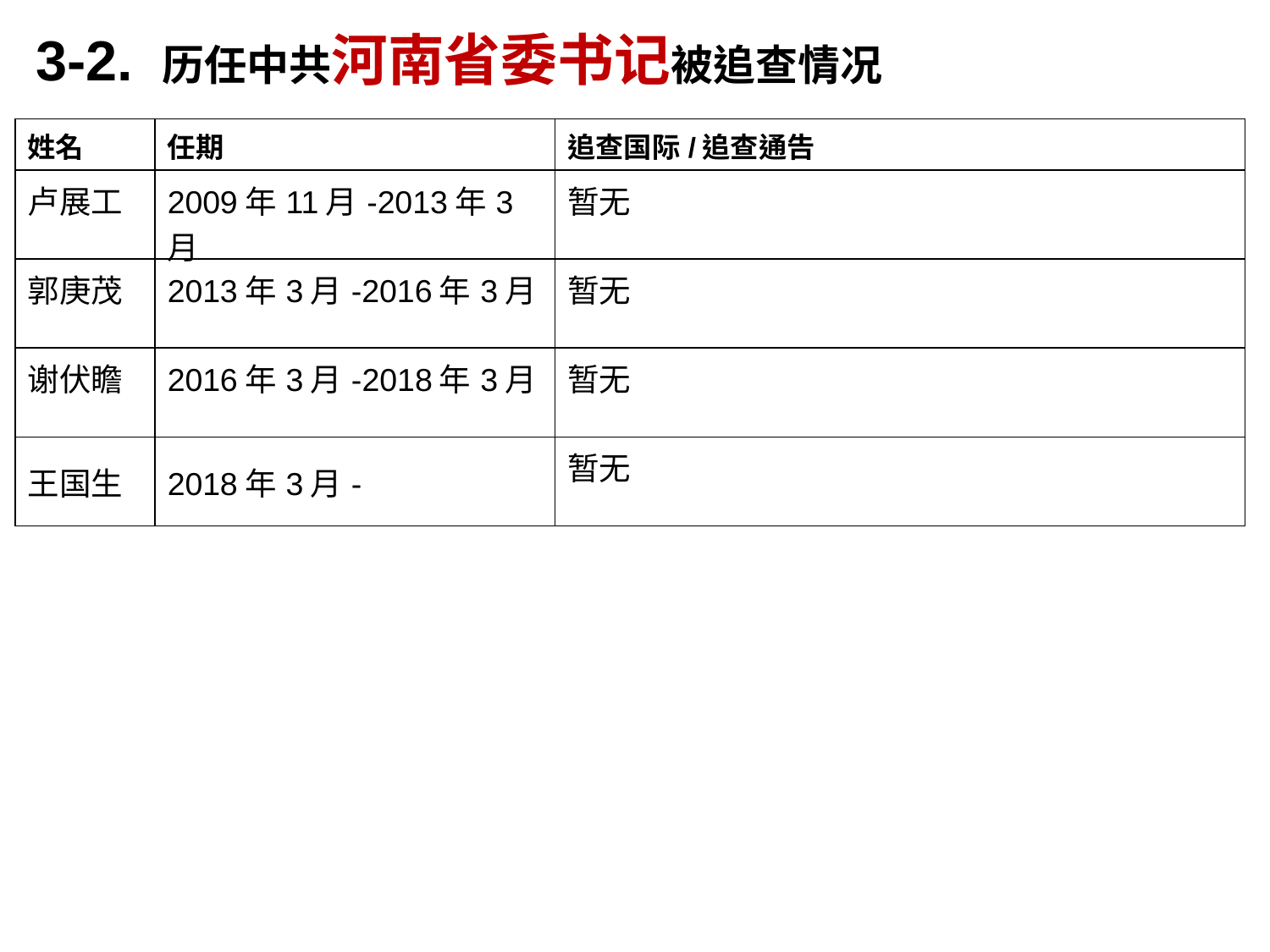

3-2. 历任中共河南省委书记被追查情况
| 姓名 | 任期 | 追查国际/追查通告 |
| --- | --- | --- |
| 卢展工 | 2009年11月-2013年3月 | 暂无 |
| 郭庚茂 | 2013年3月-2016年3月 | 暂无 |
| 谢伏瞻 | 2016年3月-2018年3月 | 暂无 |
| 王国生 | 2018年3月- | 暂无 |